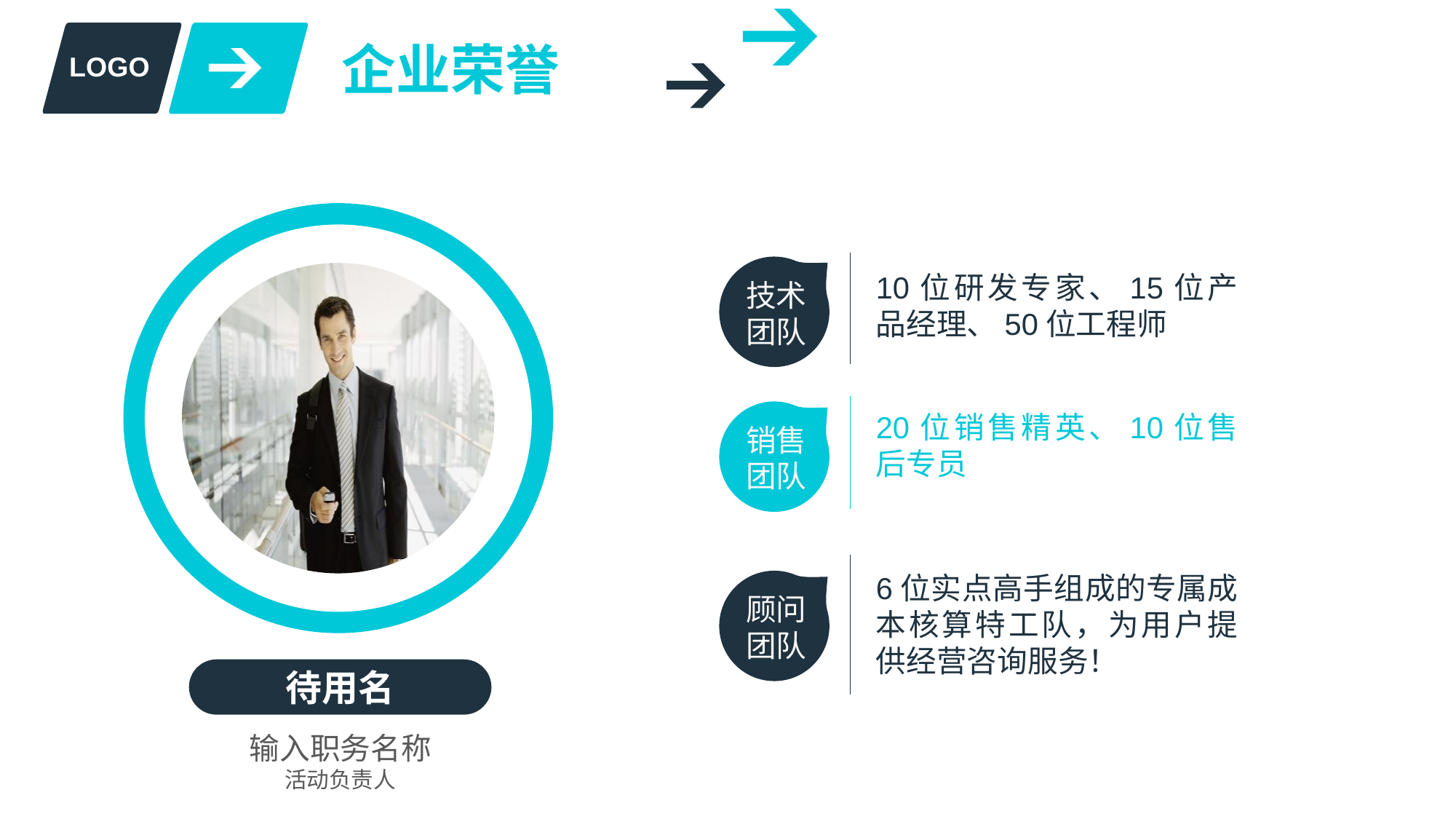

企业荣誉
LOGO

10位研发专家、15位产品经理、50位工程师
技术团队

20位销售精英、10位售后专员
销售团队
6位实点高手组成的专属成本核算特工队，为用户提供经营咨询服务！

顾问团队

待用名
输入职务名称
活动负责人